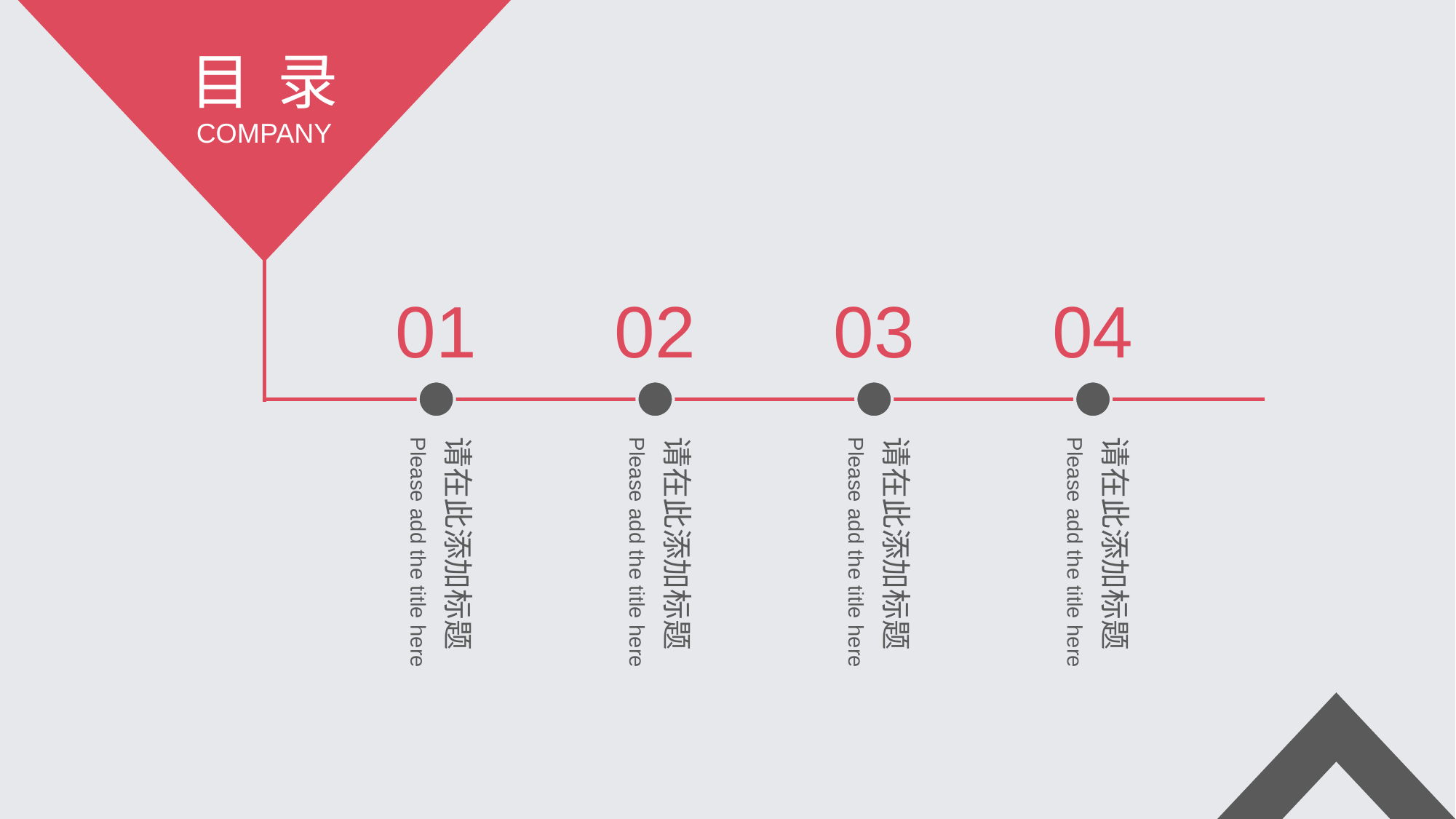

目  录
COMPANY
01
02
03
04

Please add the title here
请在此添加标题
Please add the title here
请在此添加标题
Please add the title here
请在此添加标题
Please add the title here
请在此添加标题